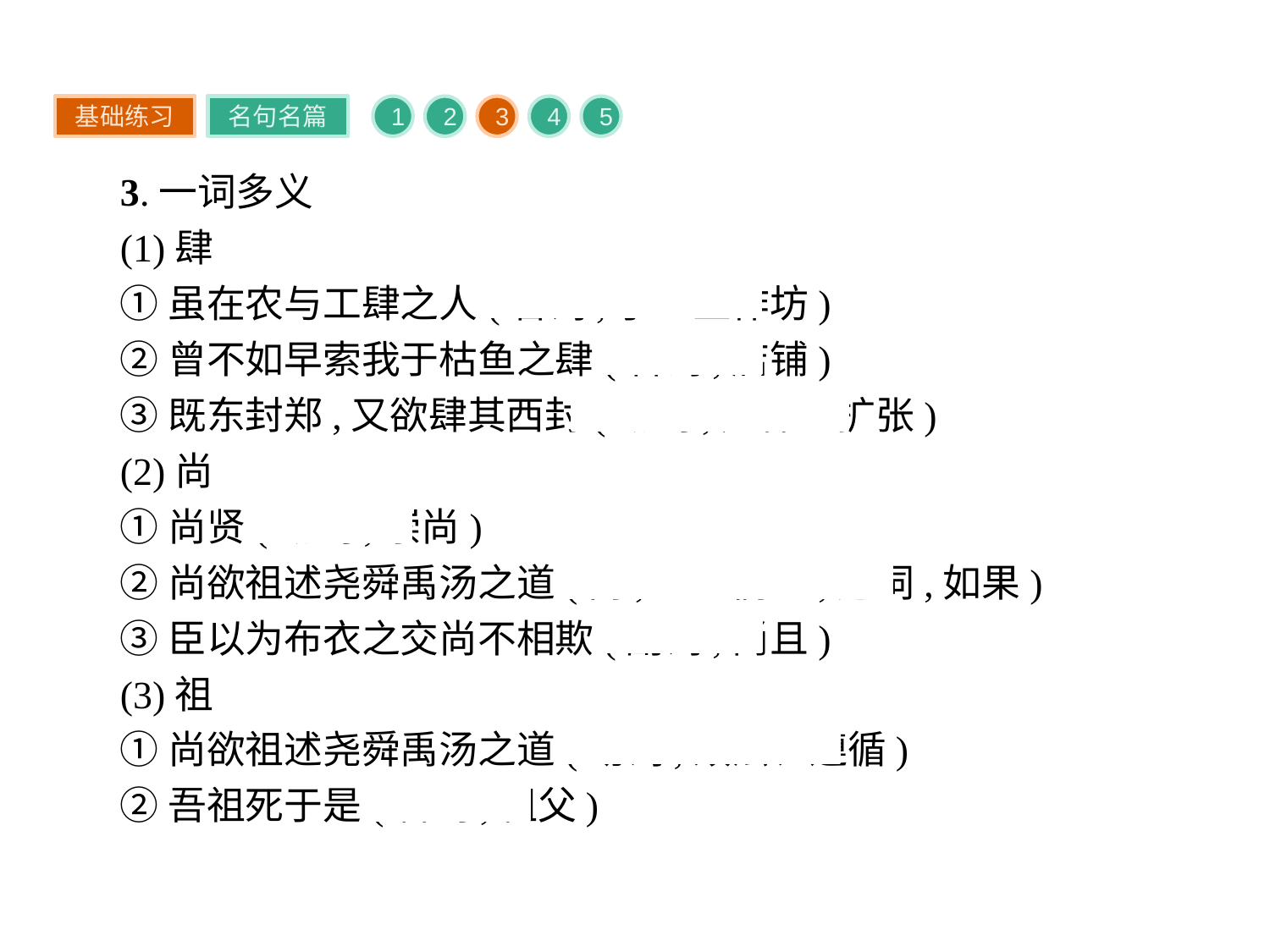

基础练习
名句名篇
1
2
3
4
5
3.一词多义
(1)肆
①虽在农与工肆之人(名词,手工业作坊)
②曾不如早索我于枯鱼之肆(名词,店铺)
③既东封郑,又欲肆其西封(动词,延伸、扩张)
(2)尚
①尚贤(动词,崇尚)
②尚欲祖述尧舜禹汤之道(尚,通“倘”,连词,如果)
③臣以为布衣之交尚不相欺(副词,尚且)
(3)祖
①尚欲祖述尧舜禹汤之道(动词,效法、遵循)
②吾祖死于是(名词,祖父)